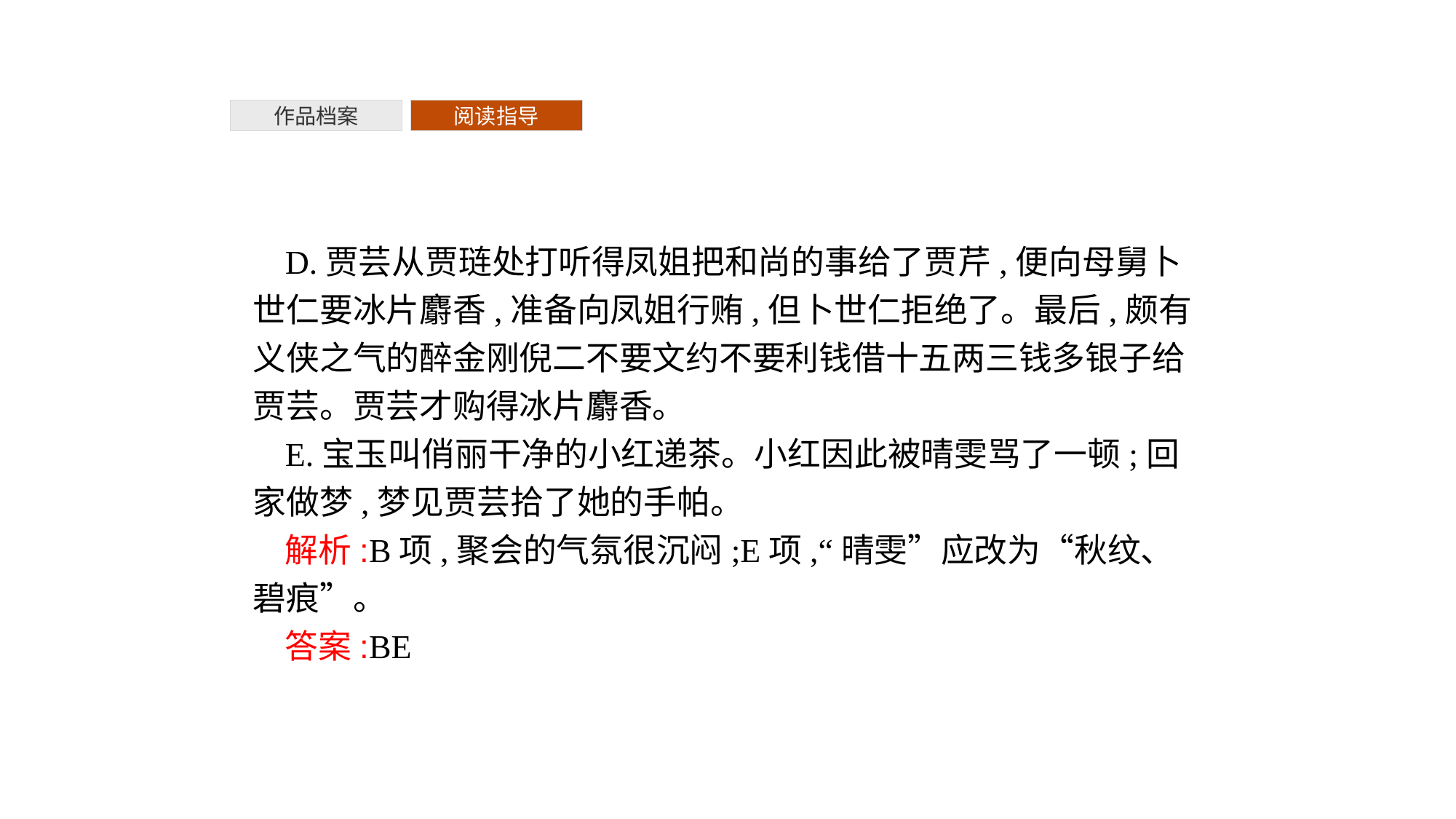

作品档案
阅读指导
D.贾芸从贾琏处打听得凤姐把和尚的事给了贾芹,便向母舅卜世仁要冰片麝香,准备向凤姐行贿,但卜世仁拒绝了。最后,颇有义侠之气的醉金刚倪二不要文约不要利钱借十五两三钱多银子给贾芸。贾芸才购得冰片麝香。
E.宝玉叫俏丽干净的小红递茶。小红因此被晴雯骂了一顿;回家做梦,梦见贾芸拾了她的手帕。
解析:B项,聚会的气氛很沉闷;E项,“晴雯”应改为“秋纹、碧痕”。
答案:BE